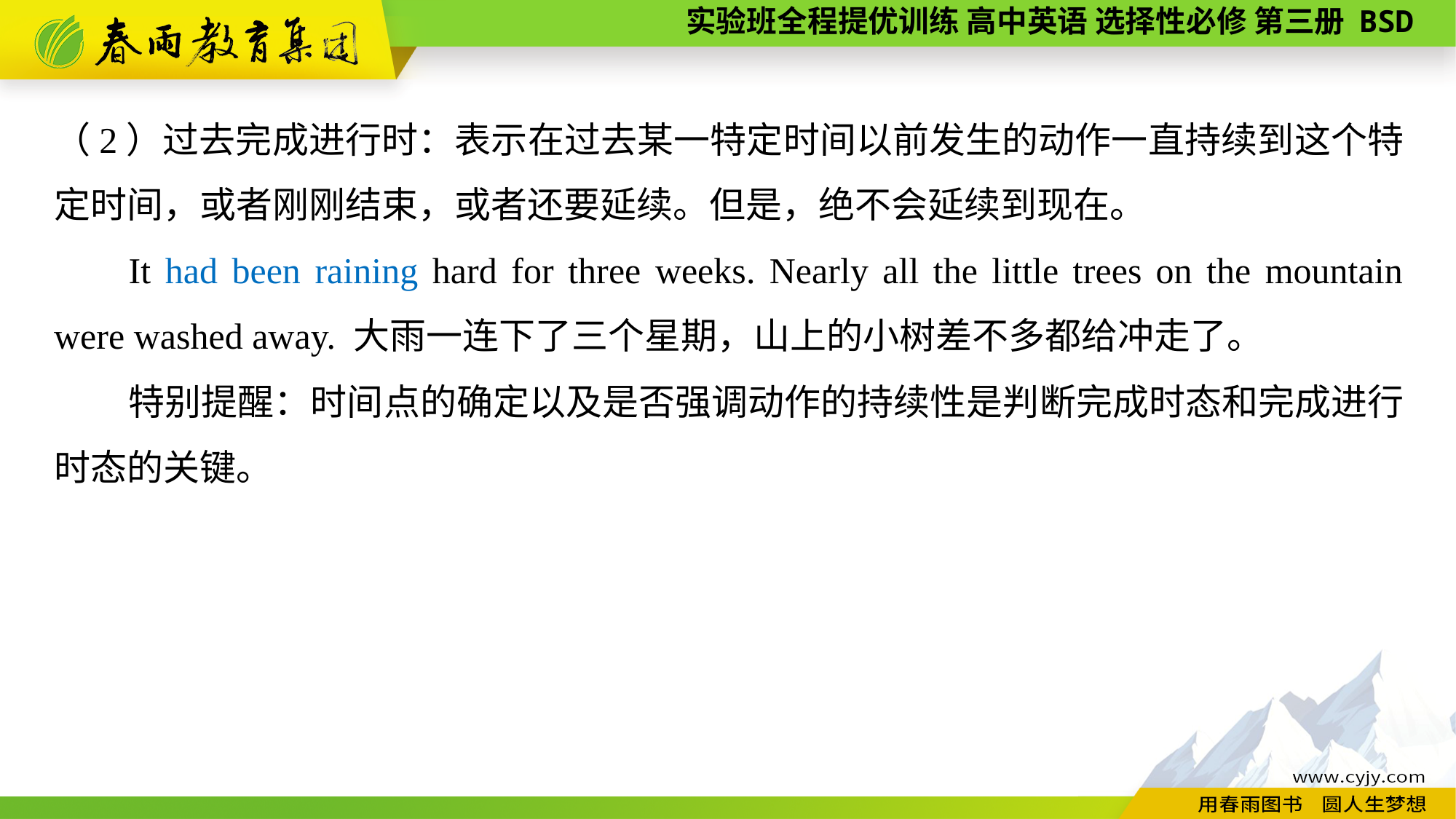

（2）过去完成进行时：表示在过去某一特定时间以前发生的动作一直持续到这个特定时间，或者刚刚结束，或者还要延续。但是，绝不会延续到现在。
It had been raining hard for three weeks. Nearly all the little trees on the mountain were washed away. 大雨一连下了三个星期，山上的小树差不多都给冲走了。
特别提醒：时间点的确定以及是否强调动作的持续性是判断完成时态和完成进行时态的关键。